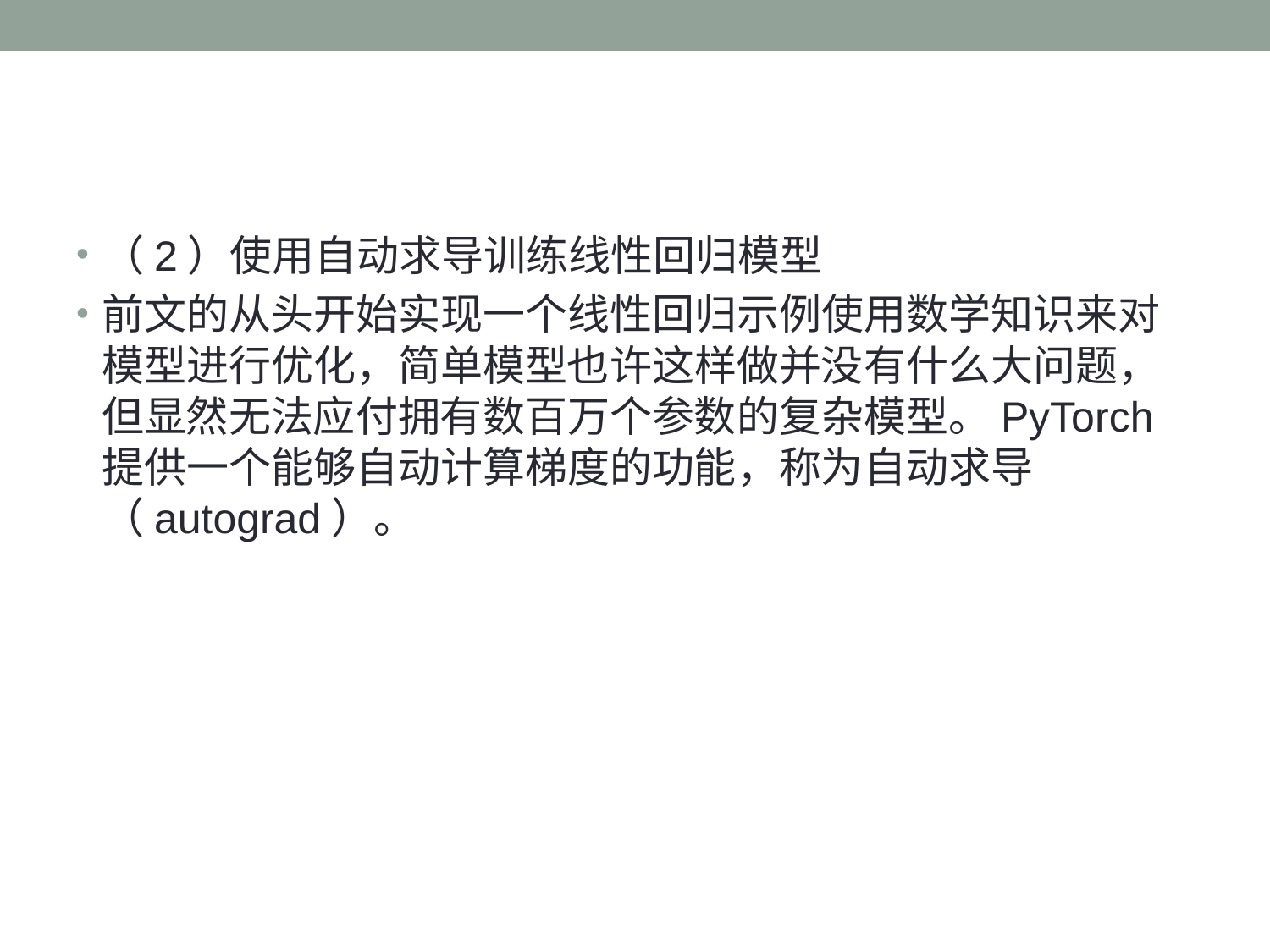

（2）使用自动求导训练线性回归模型
前文的从头开始实现一个线性回归示例使用数学知识来对模型进行优化，简单模型也许这样做并没有什么大问题，但显然无法应付拥有数百万个参数的复杂模型。PyTorch提供一个能够自动计算梯度的功能，称为自动求导（autograd）。